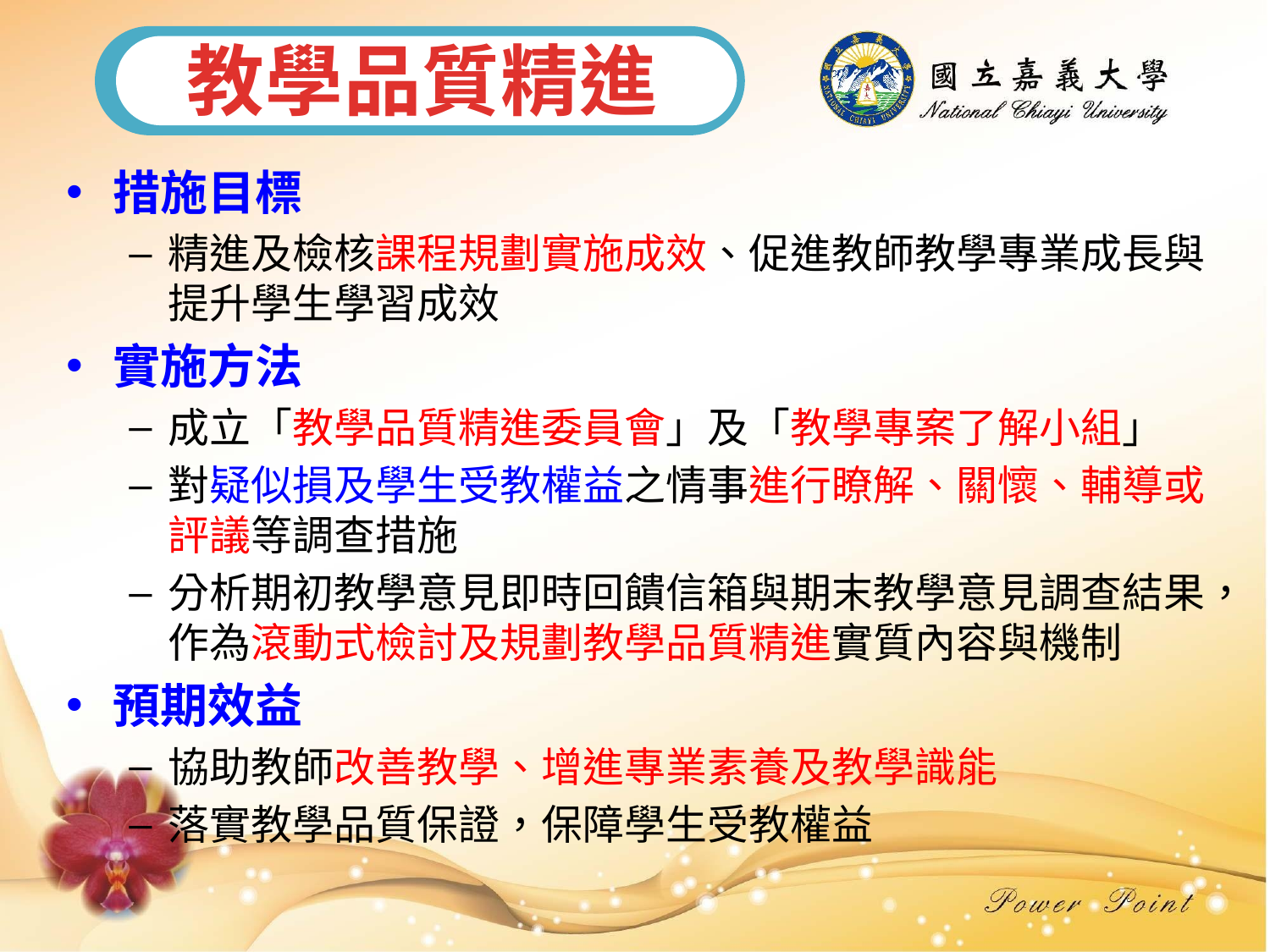

教學品質精進

措施目標
精進及檢核課程規劃實施成效、促進教師教學專業成長與提升學生學習成效
實施方法
成立「教學品質精進委員會」及「教學專案了解小組」
對疑似損及學生受教權益之情事進行瞭解、關懷、輔導或評議等調查措施
分析期初教學意見即時回饋信箱與期末教學意見調查結果，作為滾動式檢討及規劃教學品質精進實質內容與機制
預期效益
協助教師改善教學、增進專業素養及教學識能
落實教學品質保證，保障學生受教權益